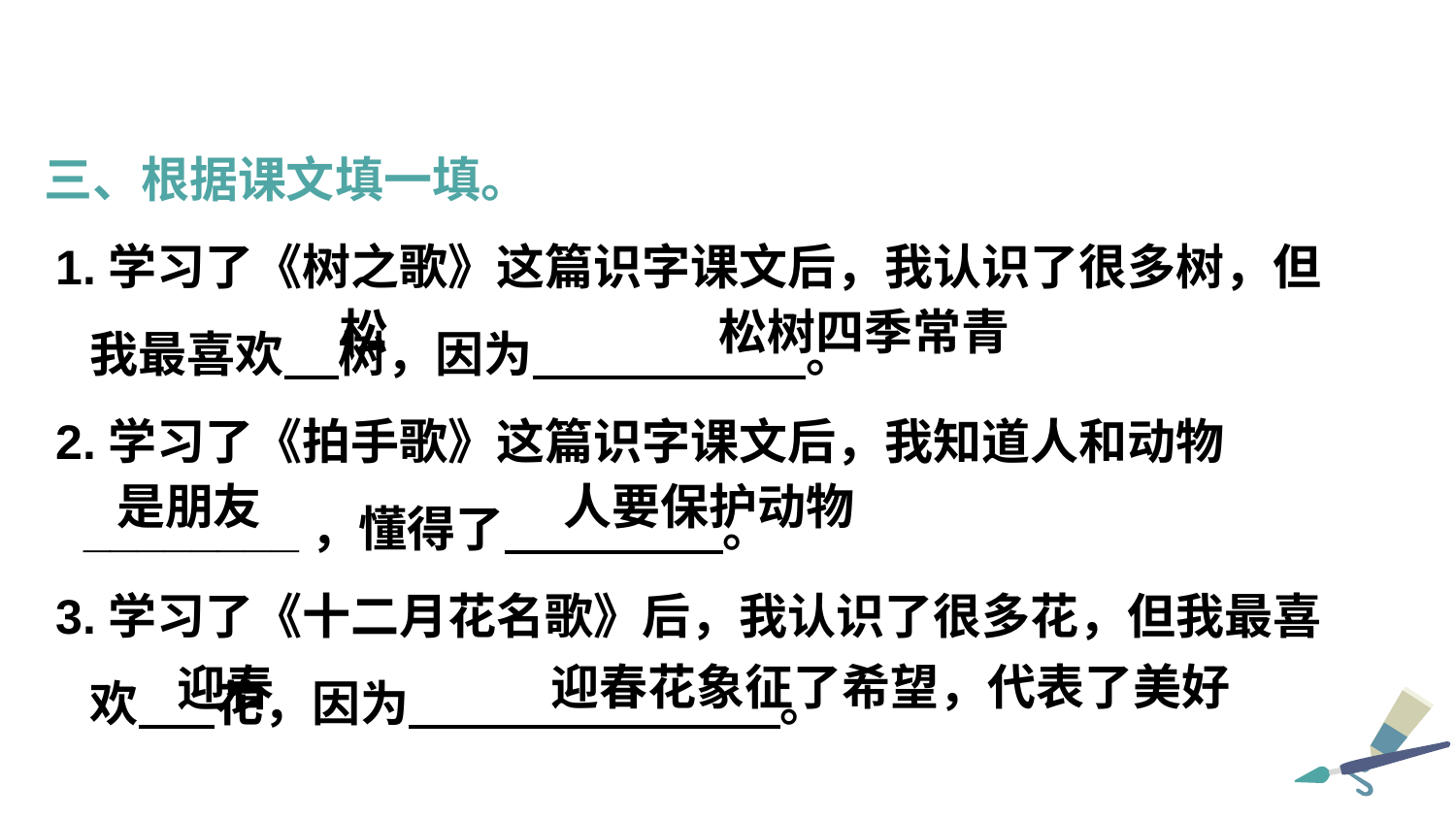

三、根据课文填一填。
1.学习了《树之歌》这篇识字课文后，我认识了很多树，但
  我最喜欢     树，因为                         。
2.学习了《拍手歌》这篇识字课文后，我知道人和动物
  ________，懂得了                    。
3.学习了《十二月花名歌》后，我认识了很多花，但我最喜
  欢       花，因为                                  。
松
松树四季常青
是朋友
人要保护动物
迎春花象征了希望，代表了美好
迎春